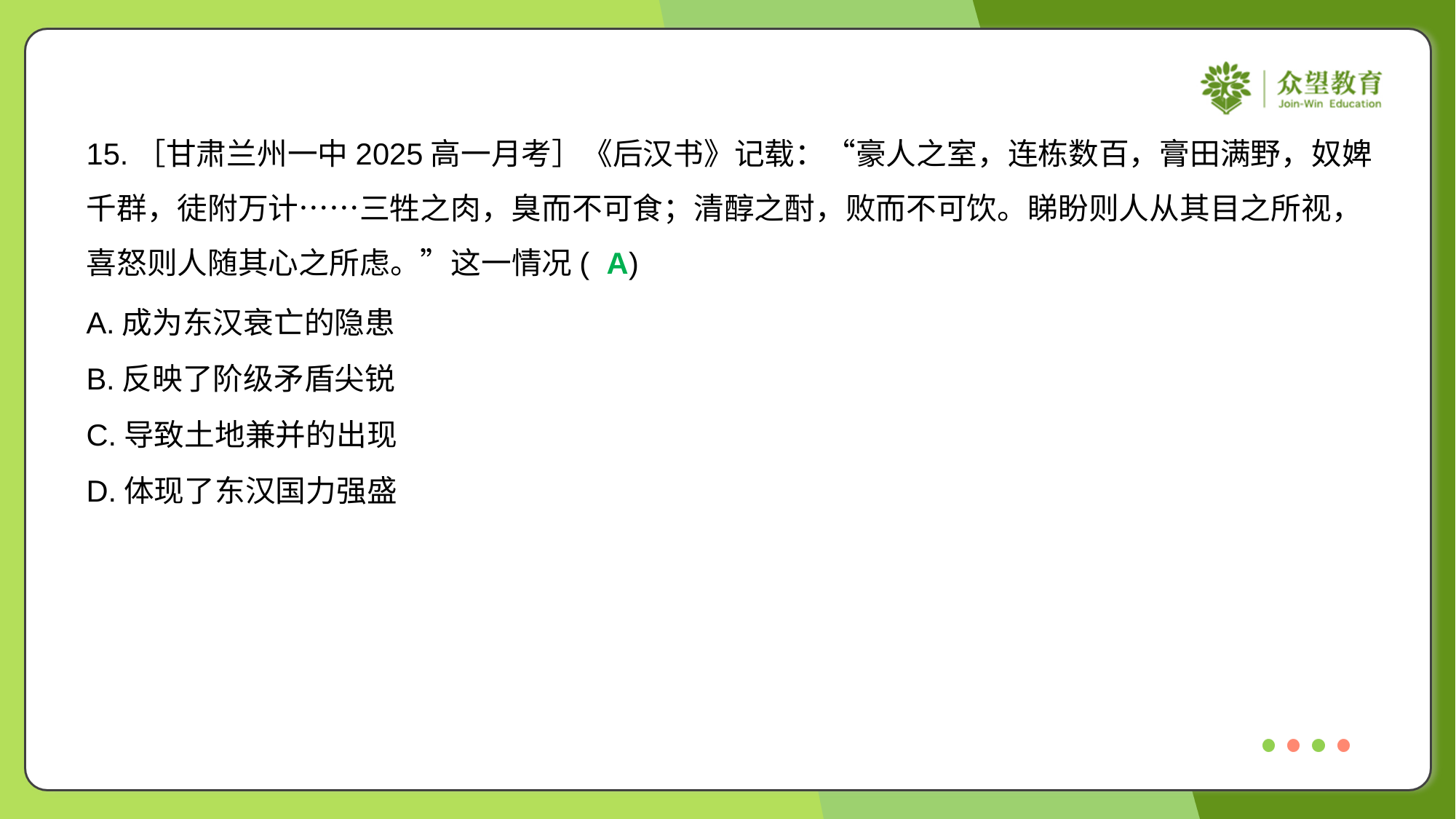

15.［甘肃兰州一中2025高一月考］《后汉书》记载：“豪人之室，连栋数百，膏田满野，奴婢
千群，徒附万计……三牲之肉，臭而不可食；清醇之酎，败而不可饮。睇盼则人从其目之所视，
喜怒则人随其心之所虑。”这一情况(     )
A
A.成为东汉衰亡的隐患
B.反映了阶级矛盾尖锐
C.导致土地兼并的出现
D.体现了东汉国力强盛